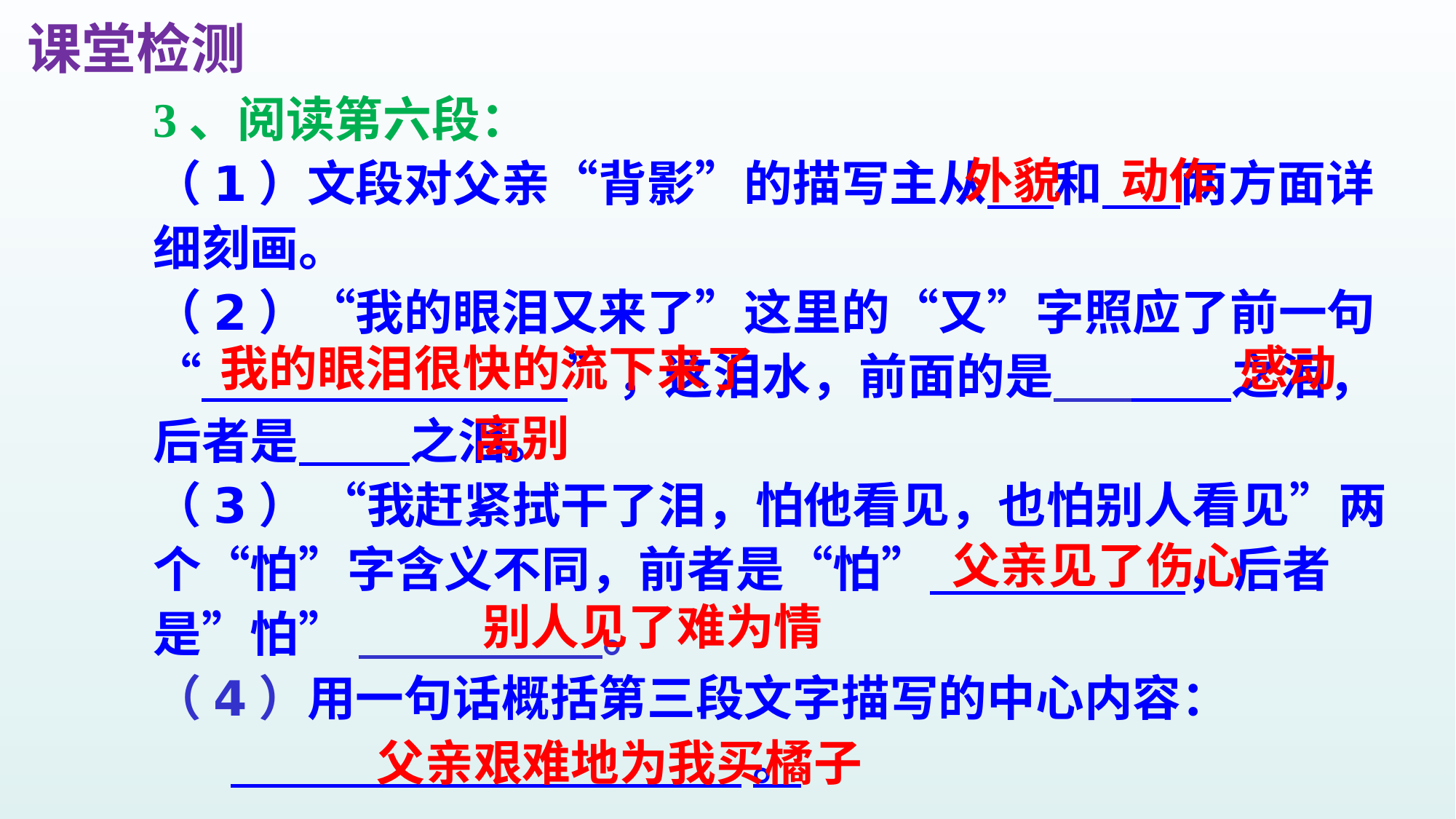

课堂检测
3、阅读第六段：
（1）文段对父亲“背影”的描写主从      和       两方面详细刻画。
（2）“我的眼泪又来了”这里的“又”字照应了前一句“                                 ”，这泪水，前面的是                之泪，后者是          之泪。
（3） “我赶紧拭干了泪，怕他看见，也怕别人看见”两个“怕”字含义不同，前者是“怕”                       ，后者是”怕”                       。
（4）用一句话概括第三段文字描写的中心内容：
                                                     。
外貌
动作
我的眼泪很快的流下来了
感动
离别
父亲见了伤心
别人见了难为情
父亲艰难地为我买橘子